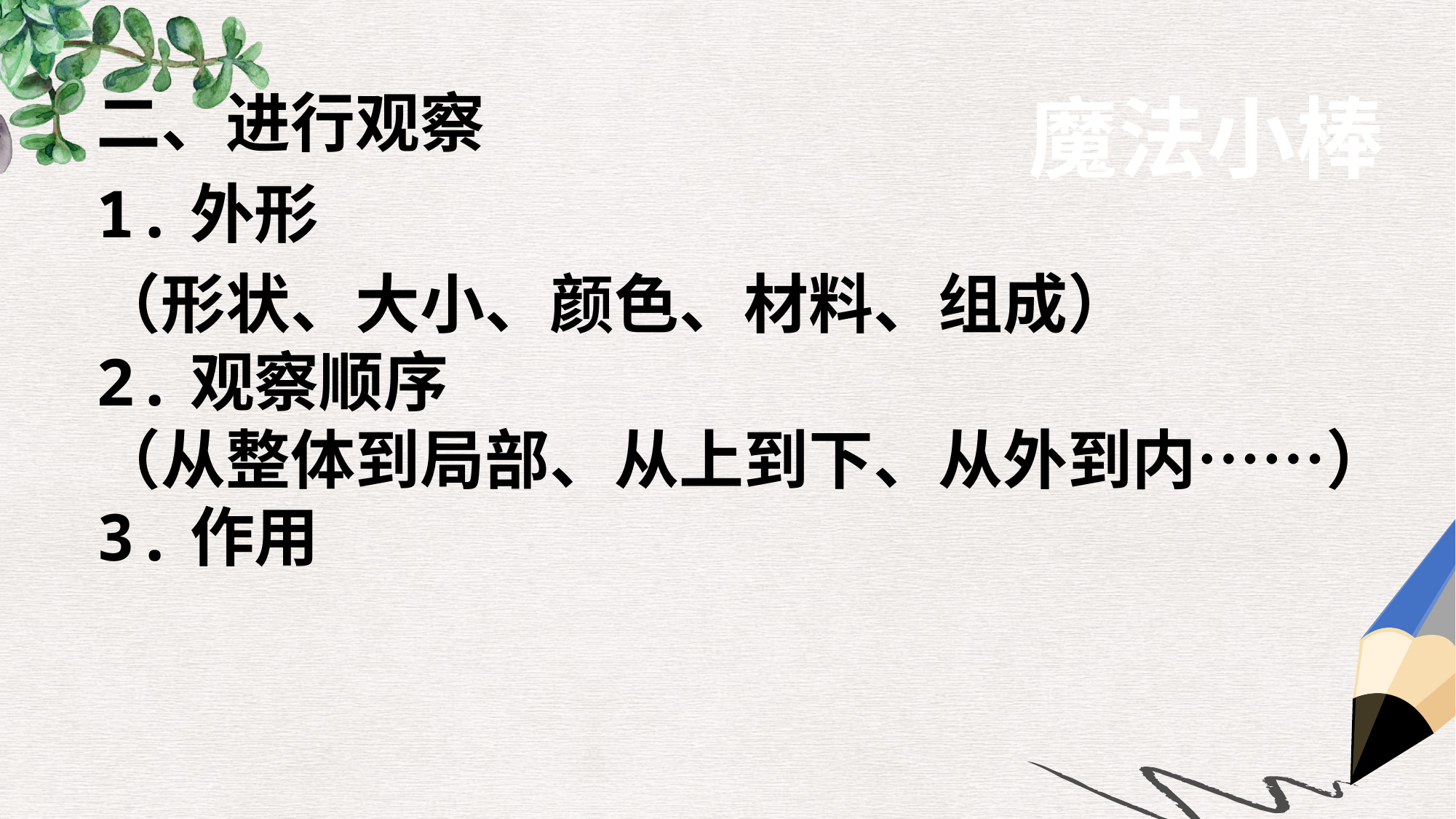

魔法小棒
二、进行观察
1.外形
（形状、大小、颜色、材料、组成）
2.观察顺序
（从整体到局部、从上到下、从外到内……）
3.作用